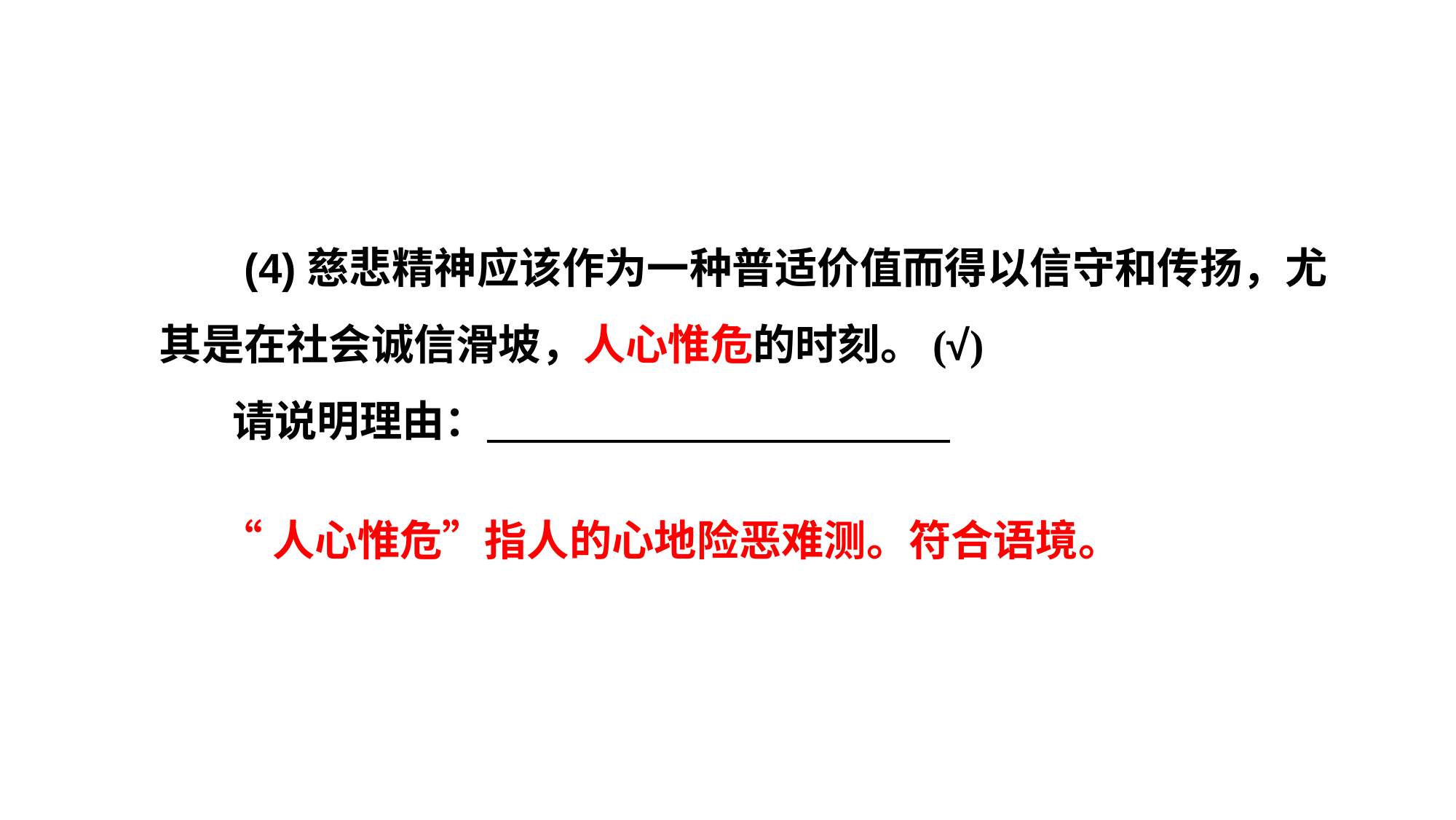

自我研习
 (4)慈悲精神应该作为一种普适价值而得以信守和传扬，尤其是在社会诚信滑坡，人心惟危的时刻。(√)
请说明理由：
“人心惟危”指人的心地险恶难测。符合语境。